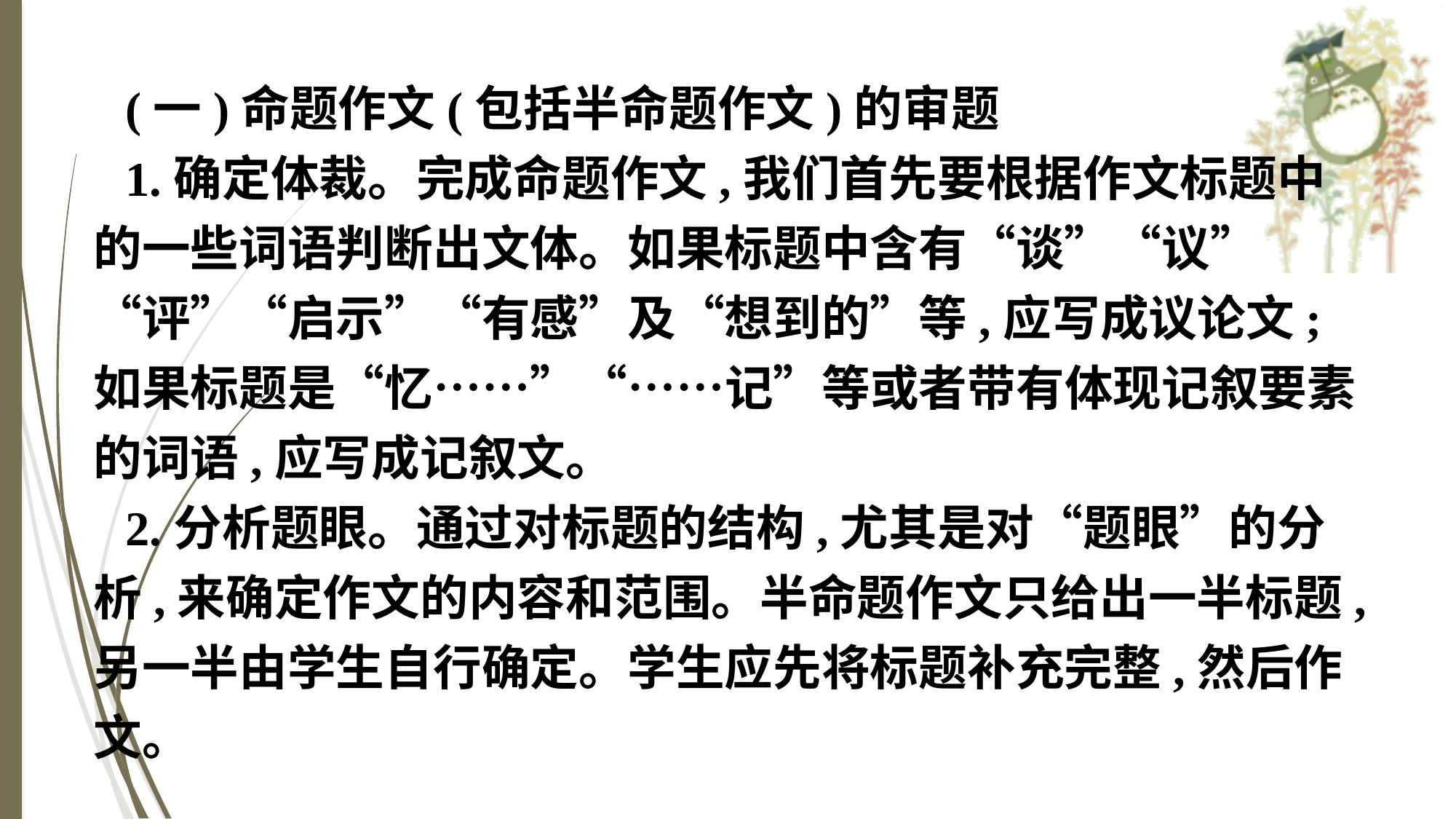

(一)命题作文(包括半命题作文)的审题
1.确定体裁。完成命题作文,我们首先要根据作文标题中的一些词语判断出文体。如果标题中含有“谈”“议”“评”“启示”“有感”及“想到的”等,应写成议论文;如果标题是“忆……”“……记”等或者带有体现记叙要素的词语,应写成记叙文。
2.分析题眼。通过对标题的结构,尤其是对“题眼”的分析,来确定作文的内容和范围。半命题作文只给出一半标题,另一半由学生自行确定。学生应先将标题补充完整,然后作文。